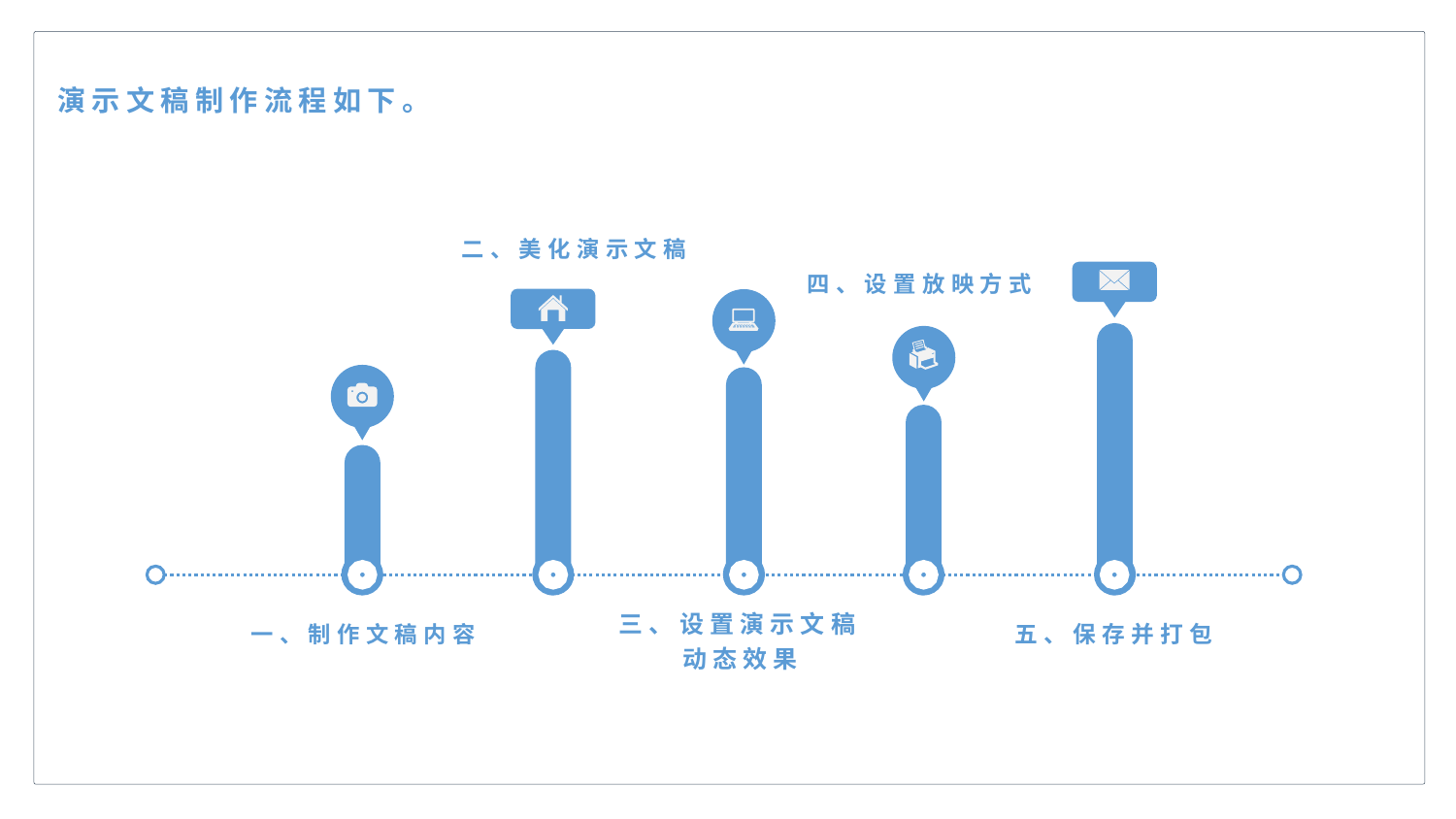

演示文稿制作流程如下。
二、美化演示文稿
四、设置放映方式

一、制作文稿内容
五、保存并打包
三、设置演示文稿动态效果